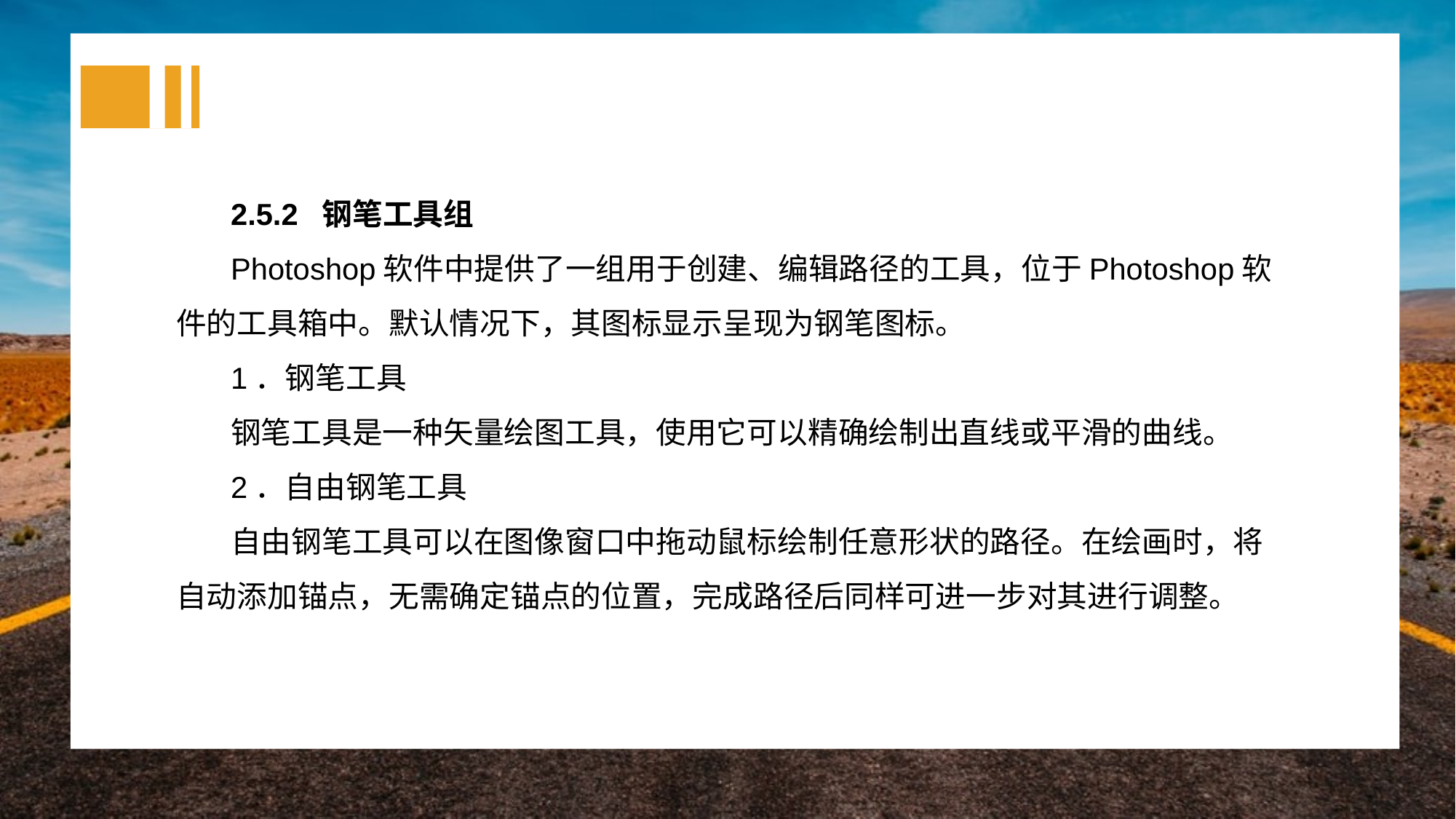

2.5.2  钢笔工具组
Photoshop软件中提供了一组用于创建、编辑路径的工具，位于Photoshop软件的工具箱中。默认情况下，其图标显示呈现为钢笔图标。
1．钢笔工具
钢笔工具是一种矢量绘图工具，使用它可以精确绘制出直线或平滑的曲线。
2．自由钢笔工具
自由钢笔工具可以在图像窗口中拖动鼠标绘制任意形状的路径。在绘画时，将自动添加锚点，无需确定锚点的位置，完成路径后同样可进一步对其进行调整。